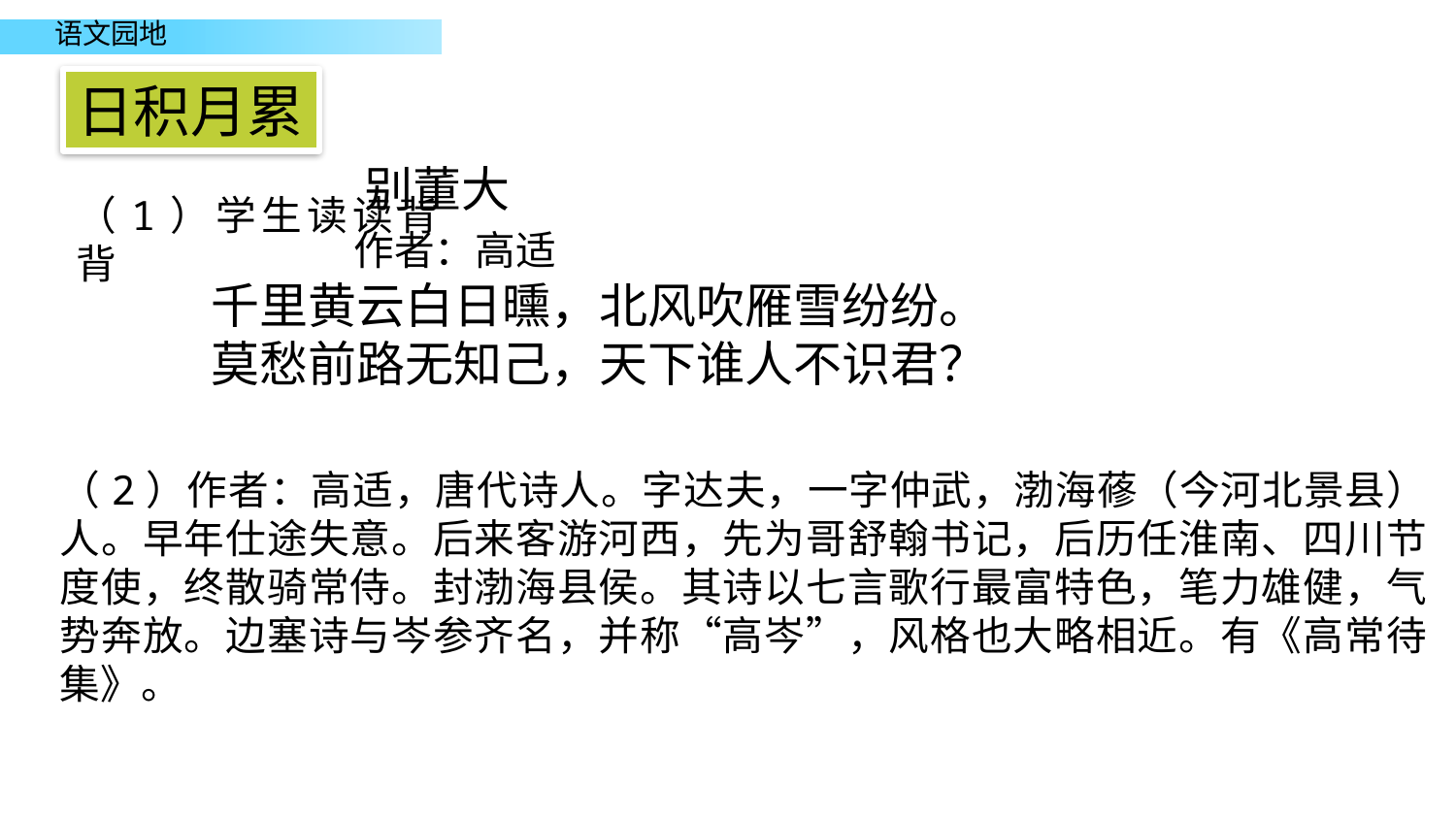

日积月累
（1）学生读读背背
             别董大
            作者：高适
千里黄云白日曛，北风吹雁雪纷纷。
莫愁前路无知己，天下谁人不识君？
（2）作者：高适，唐代诗人。字达夫，一字仲武，渤海蓚（今河北景县）人。早年仕途失意。后来客游河西，先为哥舒翰书记，后历任淮南、四川节度使，终散骑常侍。封渤海县侯。其诗以七言歌行最富特色，笔力雄健，气势奔放。边塞诗与岑参齐名，并称“高岑”，风格也大略相近。有《高常待集》。